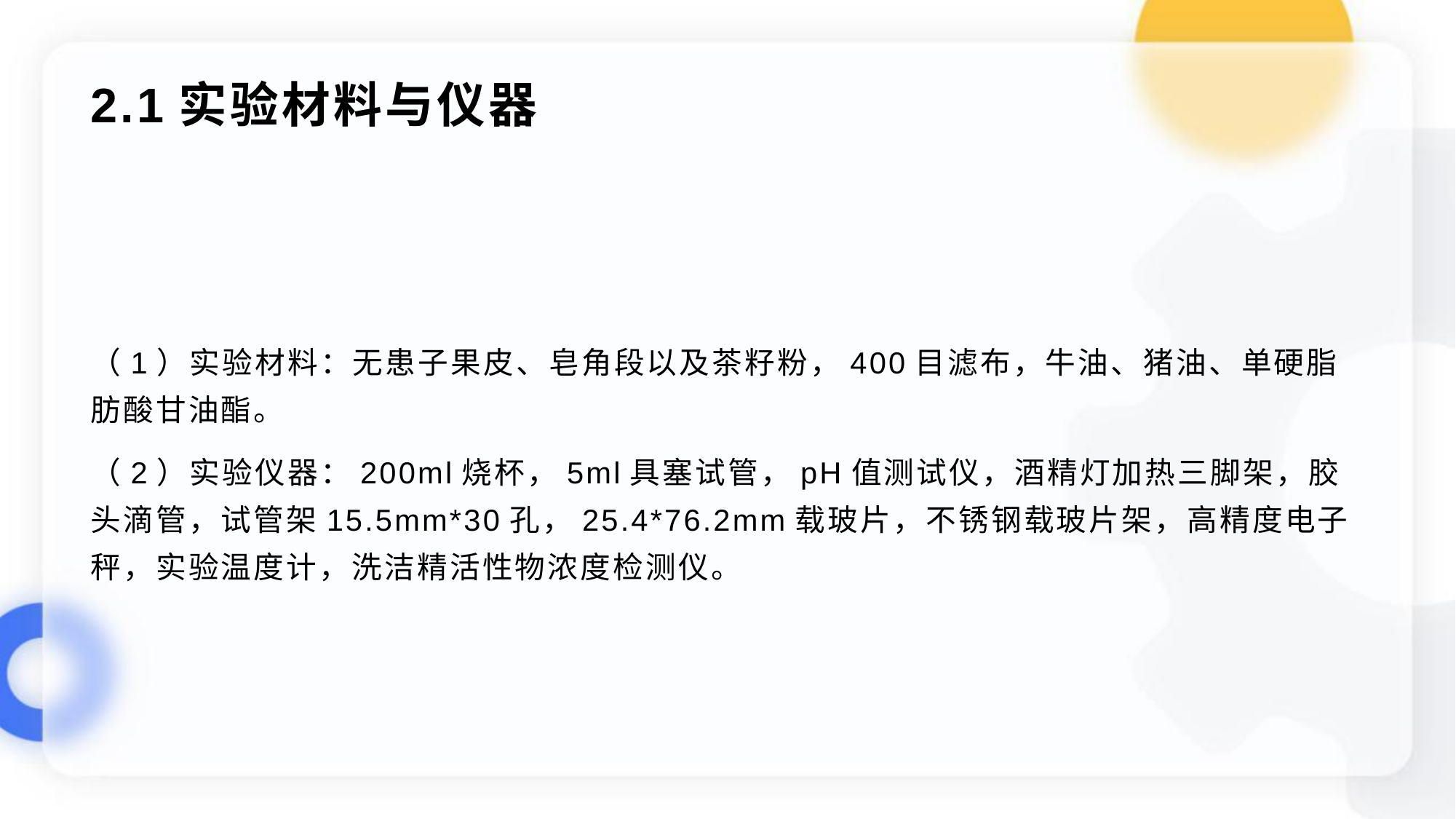

# 2.1实验材料与仪器
（1）实验材料：无患子果皮、皂角段以及茶籽粉，400目滤布，牛油、猪油、单硬脂肪酸甘油酯。
（2）实验仪器：200ml烧杯，5ml具塞试管，pH值测试仪，酒精灯加热三脚架，胶头滴管，试管架15.5mm*30孔，25.4*76.2mm载玻片，不锈钢载玻片架，高精度电子秤，实验温度计，洗洁精活性物浓度检测仪。